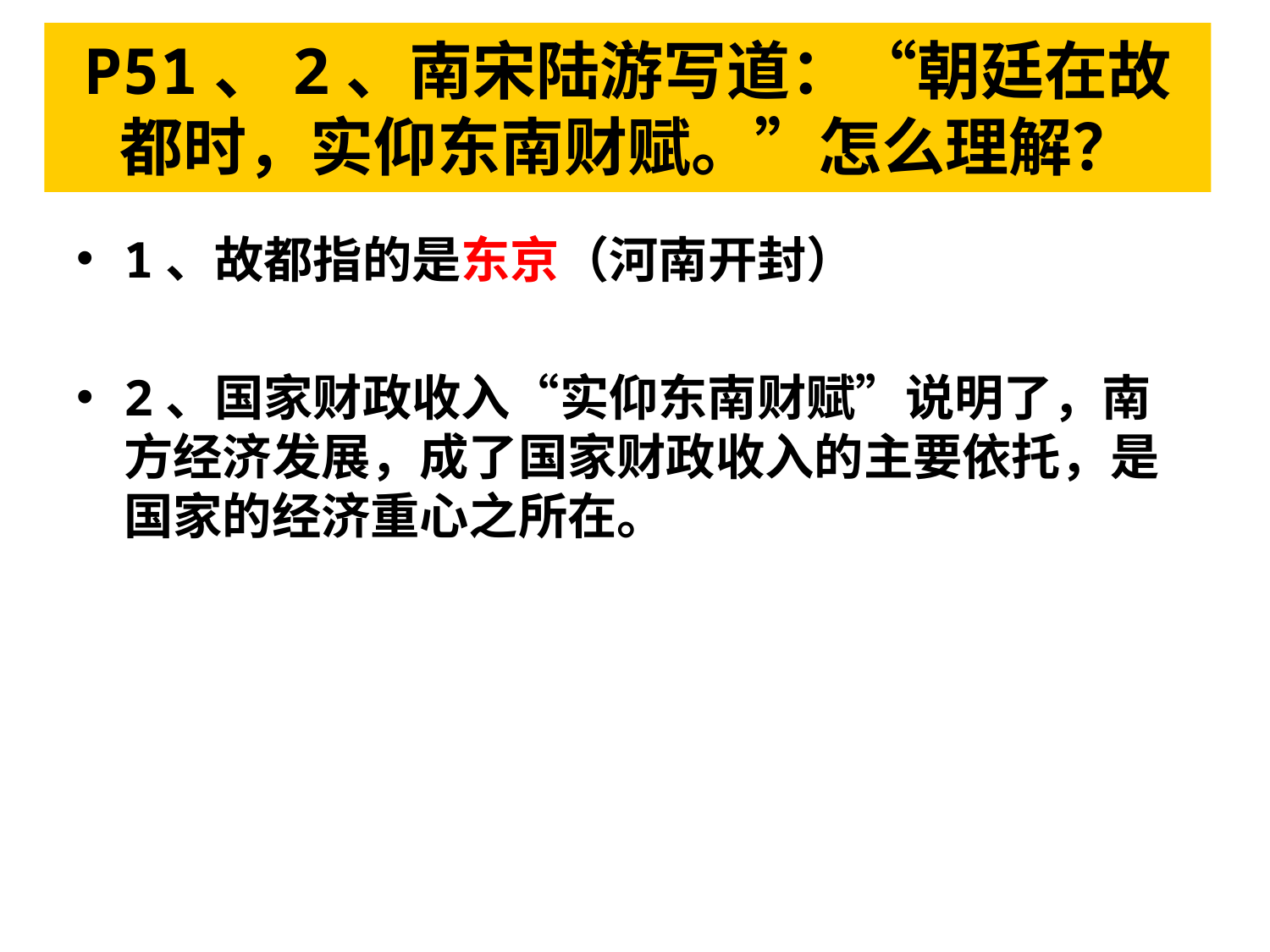

1、故都指的是东京（河南开封）

2、国家财政收入“实仰东南财赋”说明了，南方经济发展，成了国家财政收入的主要依托，是国家的经济重心之所在。
P51、2、南宋陆游写道：“朝廷在故都时，实仰东南财赋。”怎么理解？